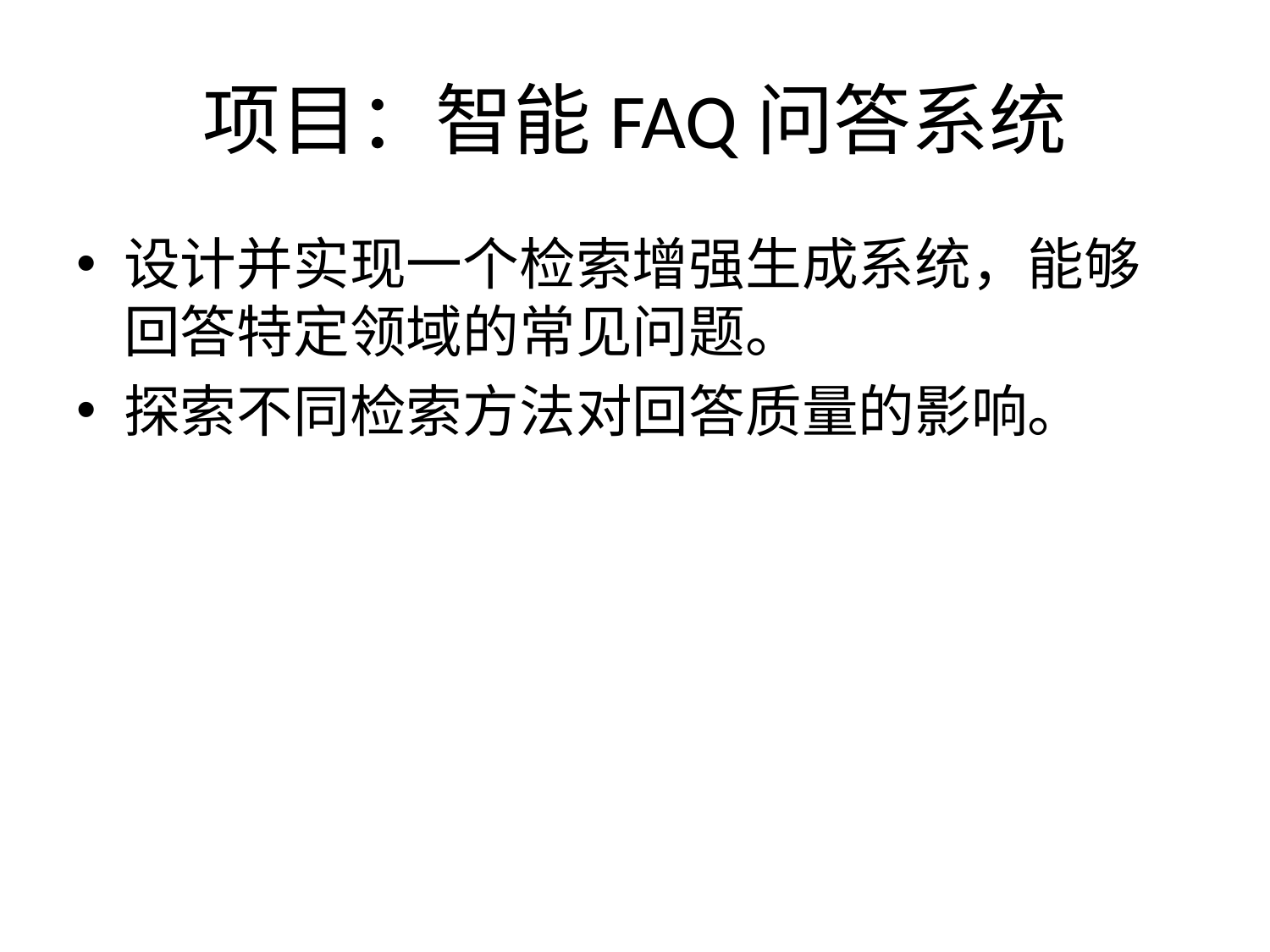

# 项目：智能FAQ问答系统
设计并实现一个检索增强生成系统，能够回答特定领域的常见问题。
探索不同检索方法对回答质量的影响。